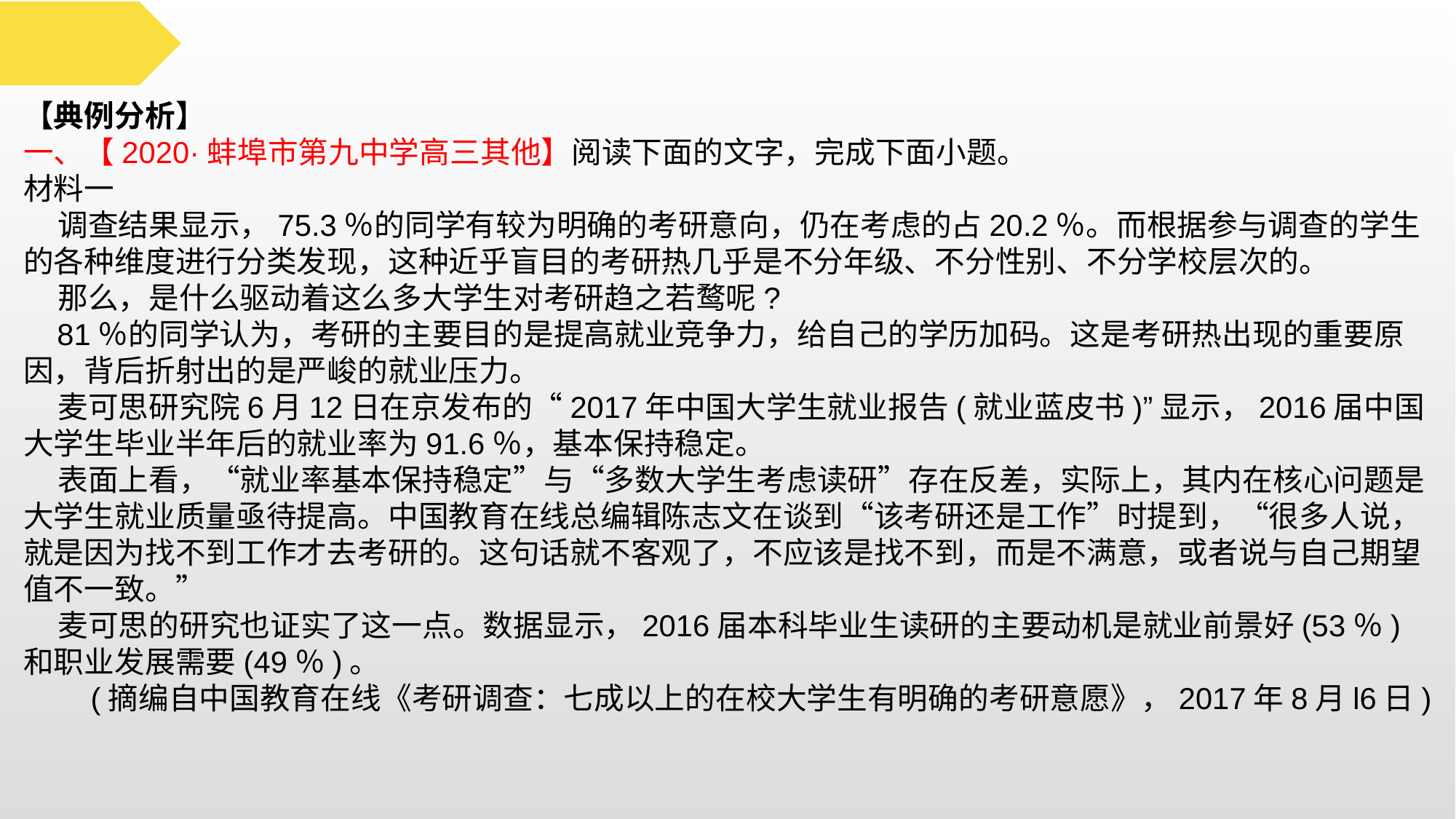

【典例分析】
一、【2020·蚌埠市第九中学高三其他】阅读下面的文字，完成下面小题。
材料一
    调查结果显示，75.3％的同学有较为明确的考研意向，仍在考虑的占20.2％。而根据参与调查的学生的各种维度进行分类发现，这种近乎盲目的考研热几乎是不分年级、不分性别、不分学校层次的。
    那么，是什么驱动着这么多大学生对考研趋之若鹜呢?
    81％的同学认为，考研的主要目的是提高就业竞争力，给自己的学历加码。这是考研热出现的重要原因，背后折射出的是严峻的就业压力。
    麦可思研究院6月12日在京发布的“2017年中国大学生就业报告(就业蓝皮书)”显示，2016届中国大学生毕业半年后的就业率为91.6％，基本保持稳定。
    表面上看，“就业率基本保持稳定”与“多数大学生考虑读研”存在反差，实际上，其内在核心问题是大学生就业质量亟待提高。中国教育在线总编辑陈志文在谈到“该考研还是工作”时提到，“很多人说，就是因为找不到工作才去考研的。这句话就不客观了，不应该是找不到，而是不满意，或者说与自己期望值不一致。”
    麦可思的研究也证实了这一点。数据显示，2016届本科毕业生读研的主要动机是就业前景好(53％)和职业发展需要(49％)。
(摘编自中国教育在线《考研调查：七成以上的在校大学生有明确的考研意愿》，2017年8月l6日)